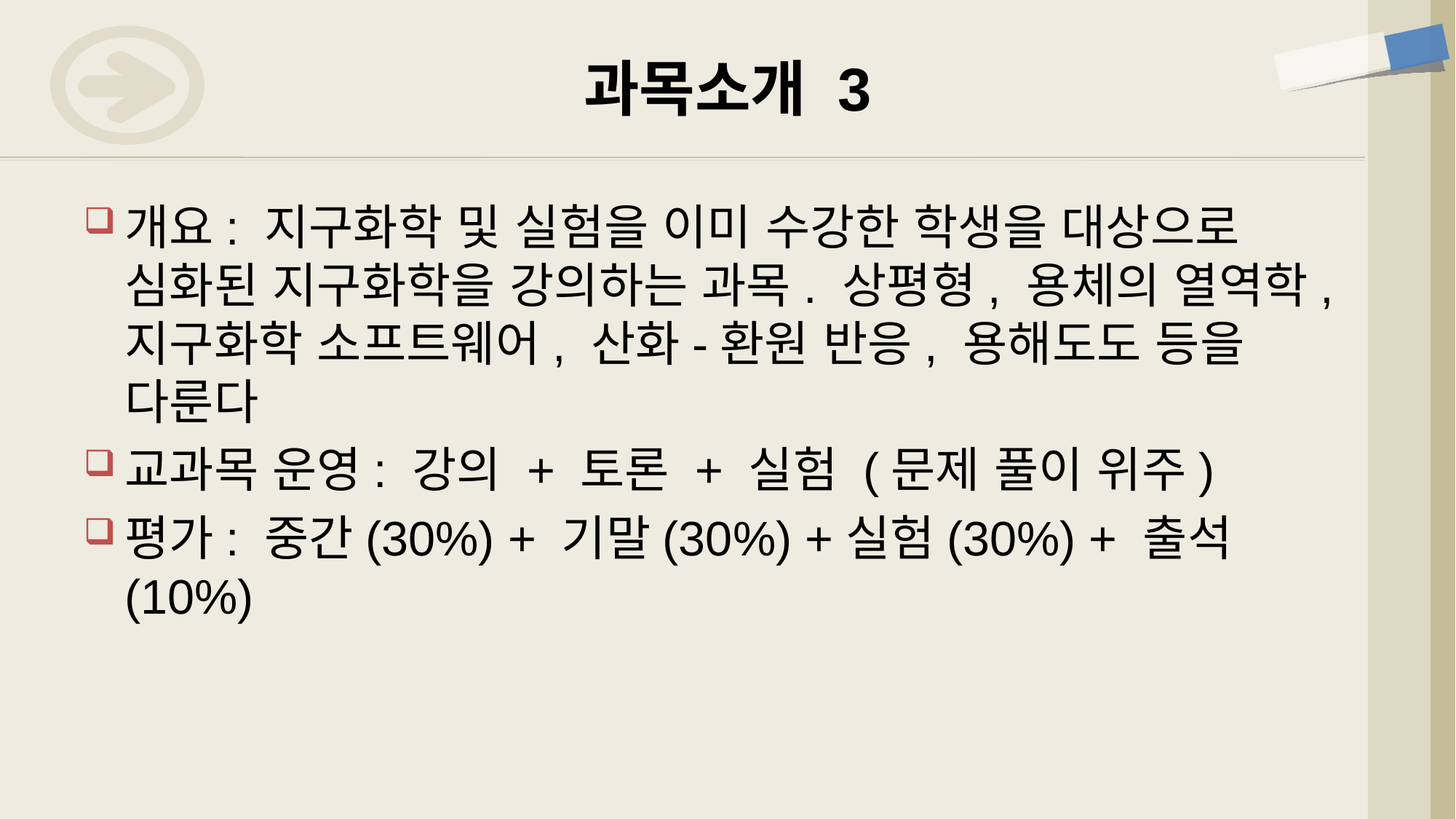

# 과목소개 3
개요: 지구화학 및 실험을 이미 수강한 학생을 대상으로 심화된 지구화학을 강의하는 과목. 상평형, 용체의 열역학, 지구화학 소프트웨어, 산화-환원 반응, 용해도도 등을 다룬다
교과목 운영: 강의 + 토론 + 실험 (문제 풀이 위주)
평가: 중간(30%) + 기말(30%) +실험(30%) + 출석(10%)